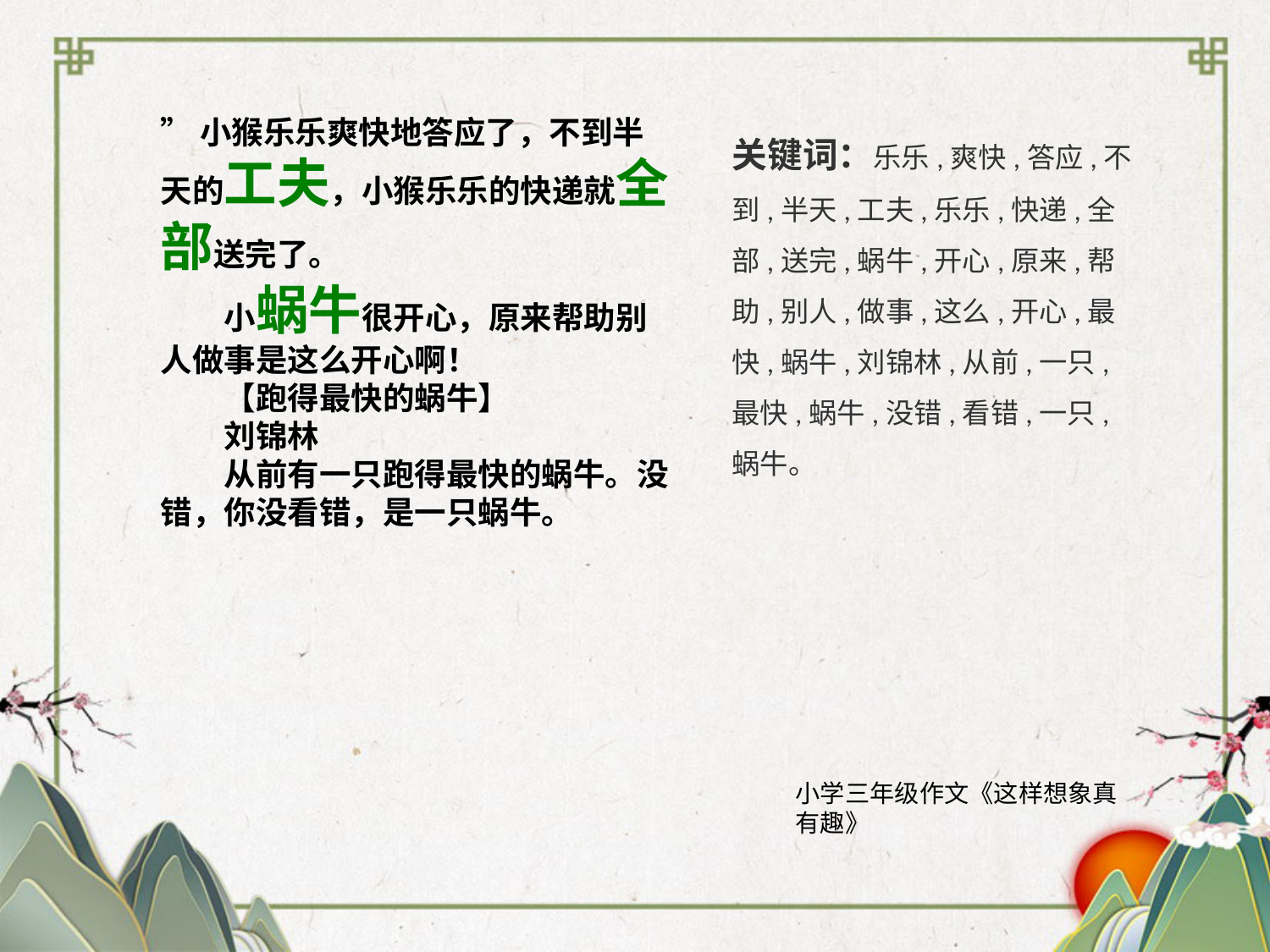

”小猴乐乐爽快地答应了，不到半天的工夫，小猴乐乐的快递就全部送完了。
　　小蜗牛很开心，原来帮助别人做事是这么开心啊！
　　【跑得最快的蜗牛】
　　刘锦林
　　从前有一只跑得最快的蜗牛。没错，你没看错，是一只蜗牛。
关键词：乐乐,爽快,答应,不到,半天,工夫,乐乐,快递,全部,送完,蜗牛,开心,原来,帮助,别人,做事,这么,开心,最快,蜗牛,刘锦林,从前,一只,最快,蜗牛,没错,看错,一只,蜗牛。
小学三年级作文《这样想象真有趣》